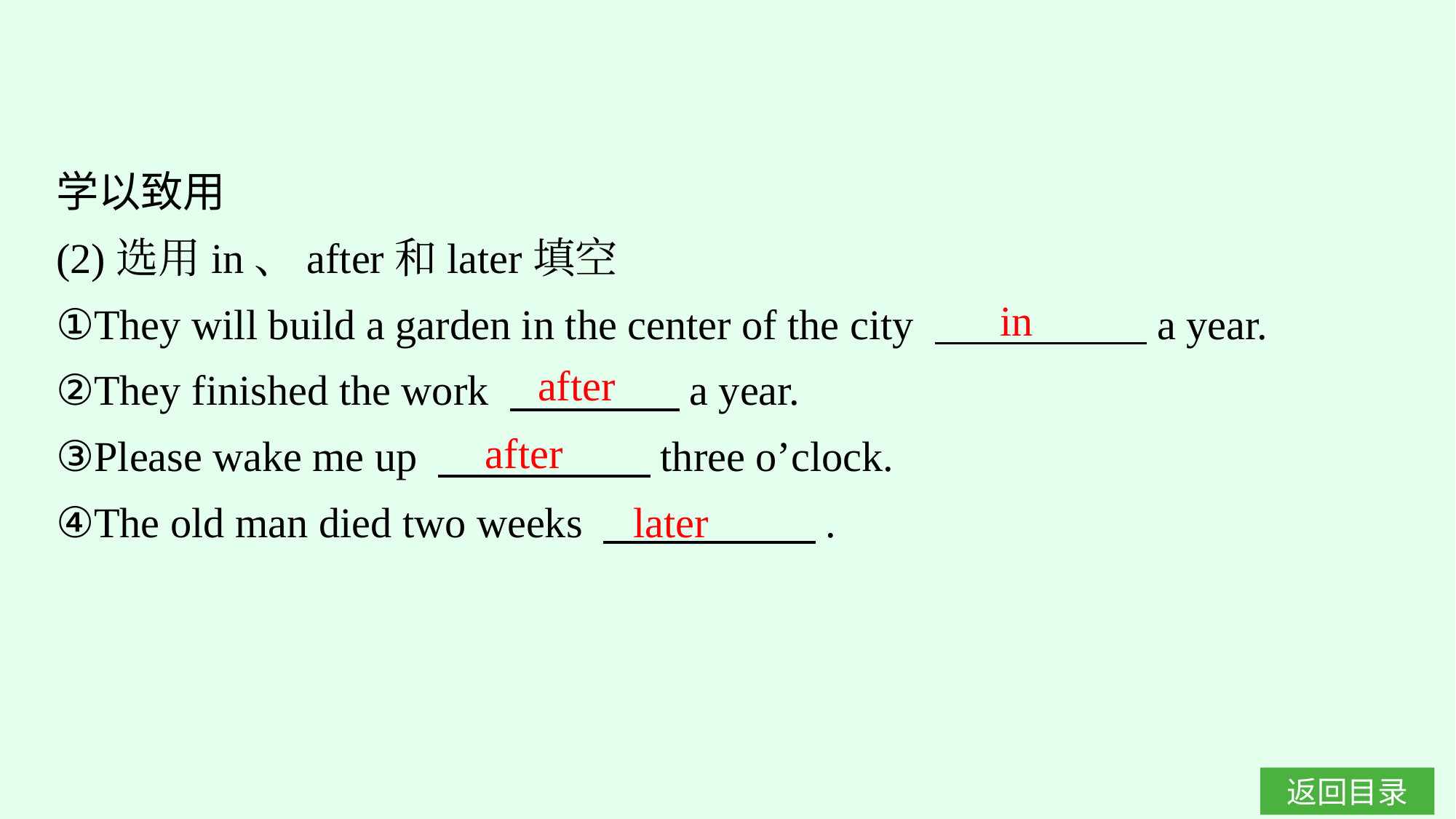

学以致用
(2)选用in、after和later填空
①They will build a garden in the center of the city 　　　　　a year.
②They finished the work 　　　　a year.
③Please wake me up 　　　　　three o’clock.
④The old man died two weeks 　　　　　.
in
after
after
later